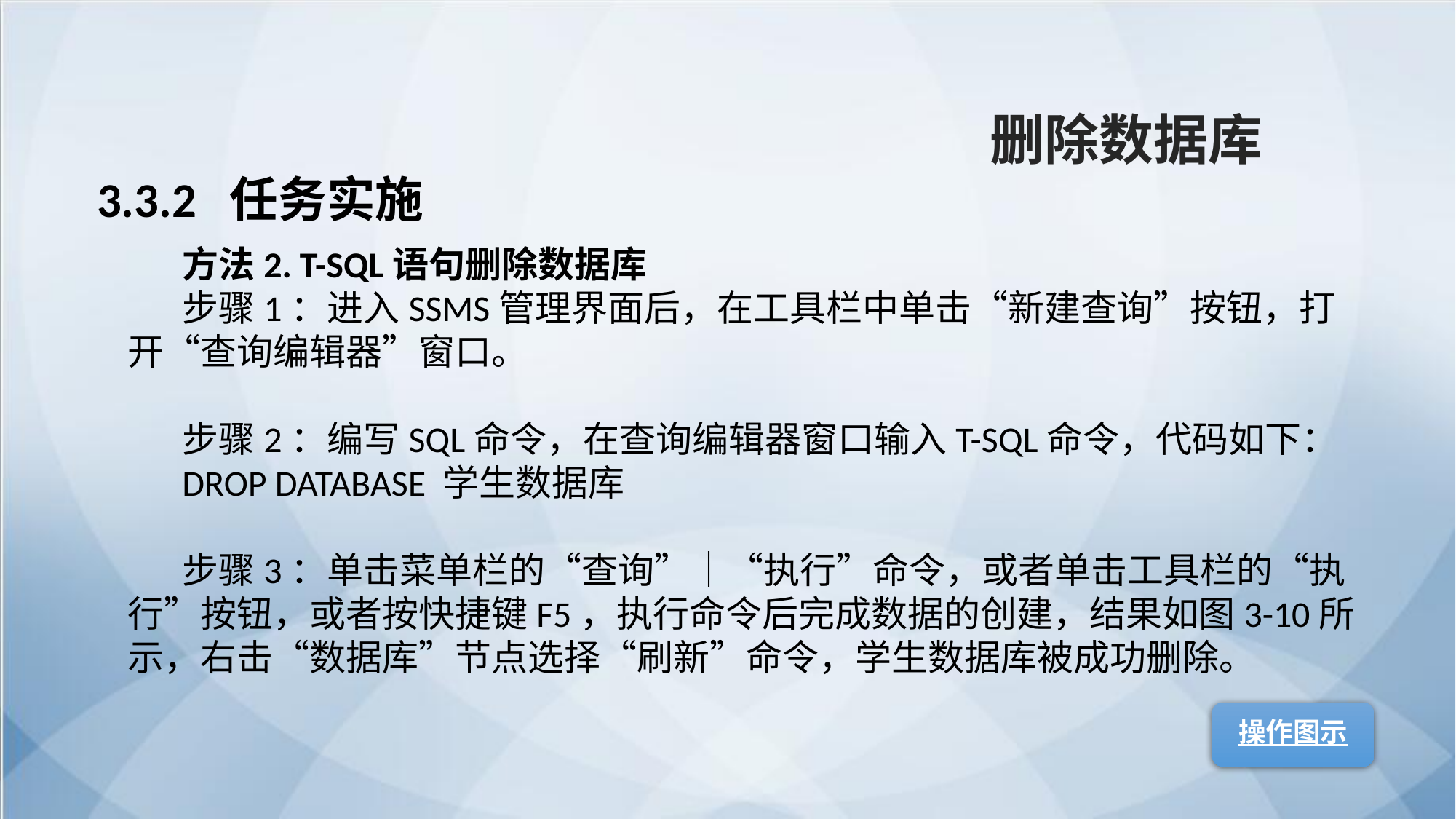

删除数据库
3.3.2  任务实施
方法2. T-SQL语句删除数据库
步骤1：进入SSMS管理界面后，在工具栏中单击“新建查询”按钮，打开“查询编辑器”窗口。

步骤2：编写SQL命令，在查询编辑器窗口输入T-SQL命令，代码如下：
DROP DATABASE 学生数据库

步骤3：单击菜单栏的“查询”｜“执行”命令，或者单击工具栏的“执行”按钮，或者按快捷键F5，执行命令后完成数据的创建，结果如图3-10所示，右击“数据库”节点选择“刷新”命令，学生数据库被成功删除。

操作图示